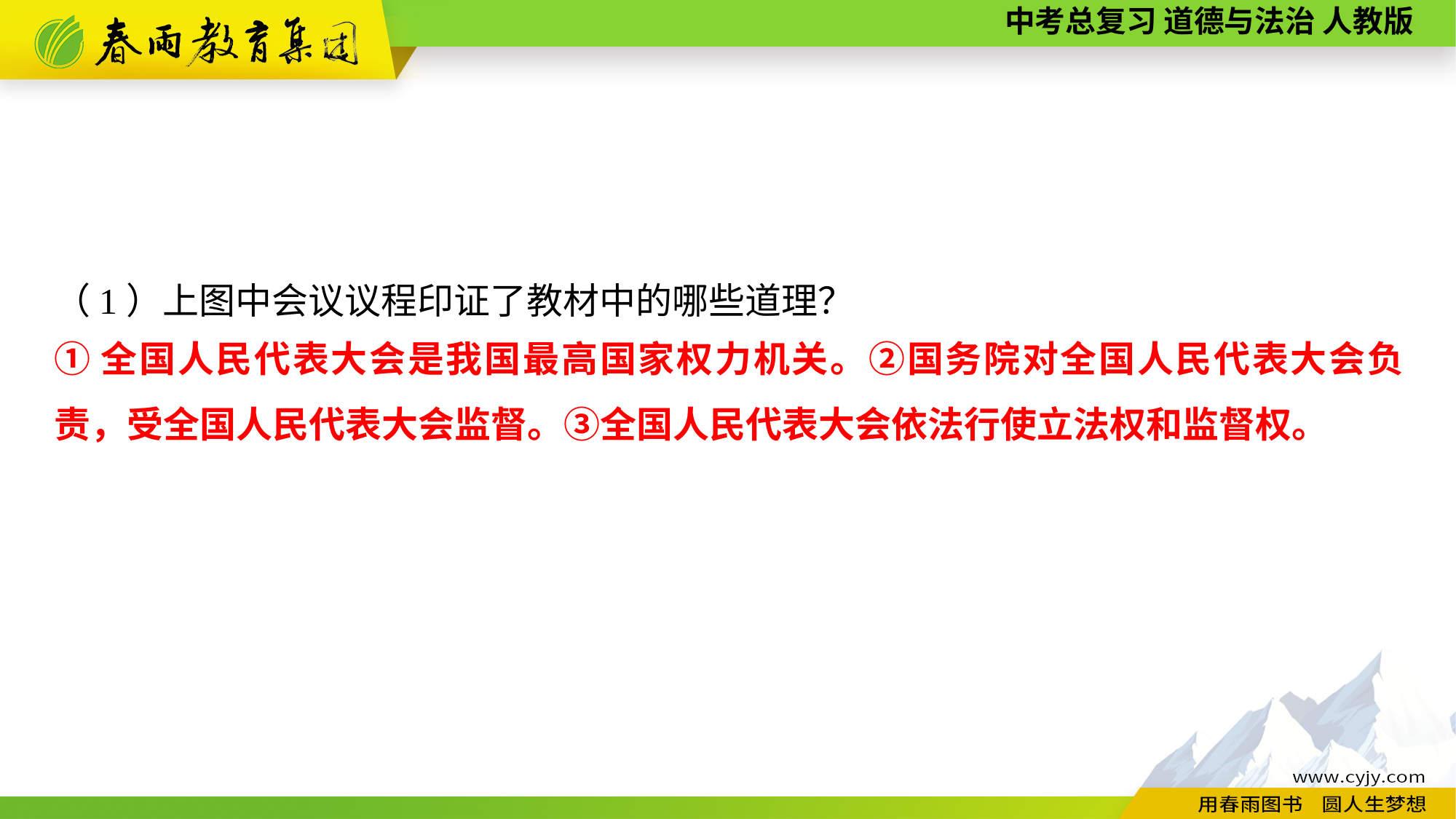

（1）上图中会议议程印证了教材中的哪些道理？

①全国人民代表大会是我国最高国家权力机关。②国务院对全国人民代表大会负责，受全国人民代表大会监督。③全国人民代表大会依法行使立法权和监督权。